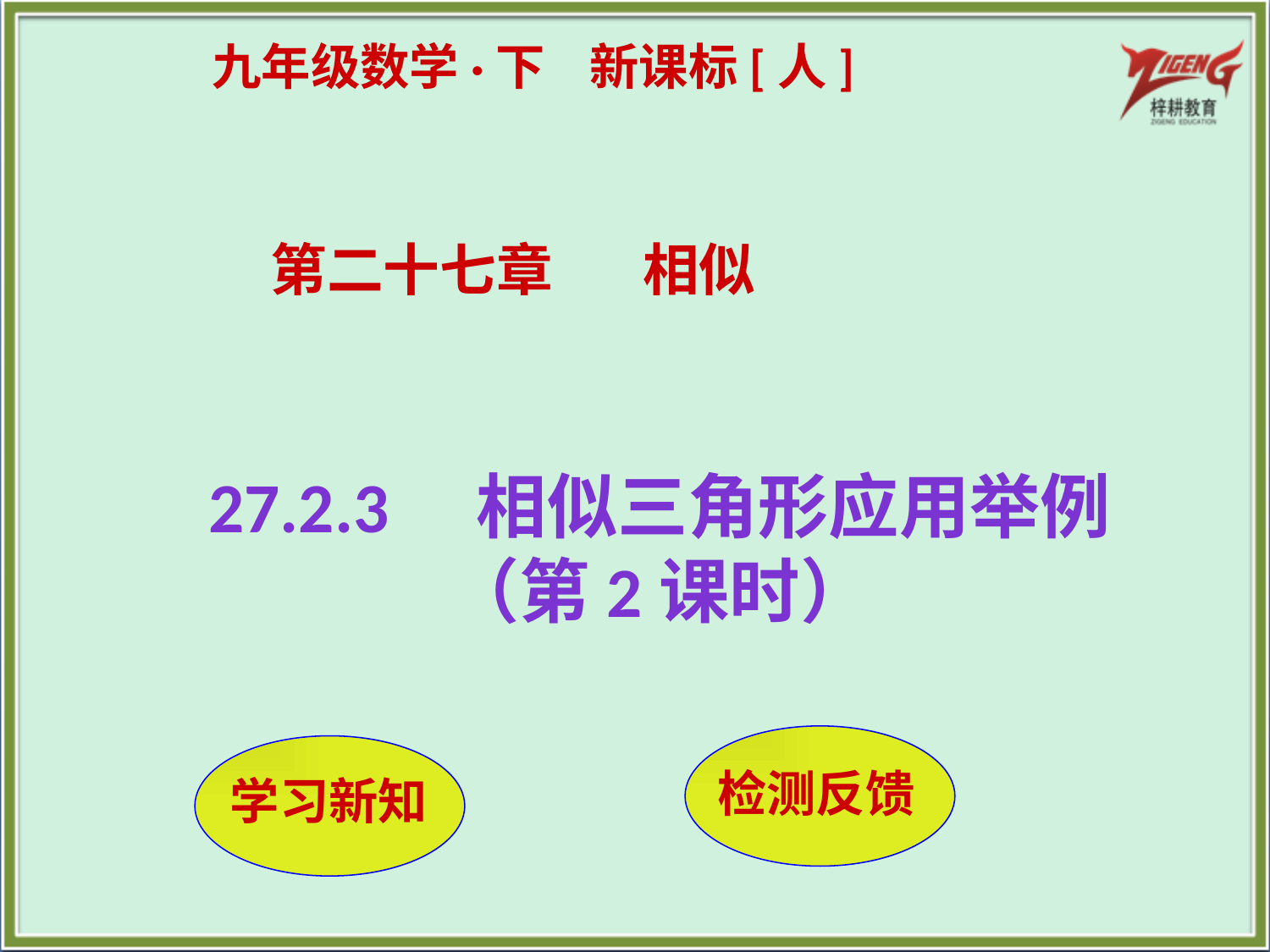

九年级数学·下    新课标[人]
第二十七章       相似
27.2.3　相似三角形应用举例（第2课时）

检测反馈

 学习新知